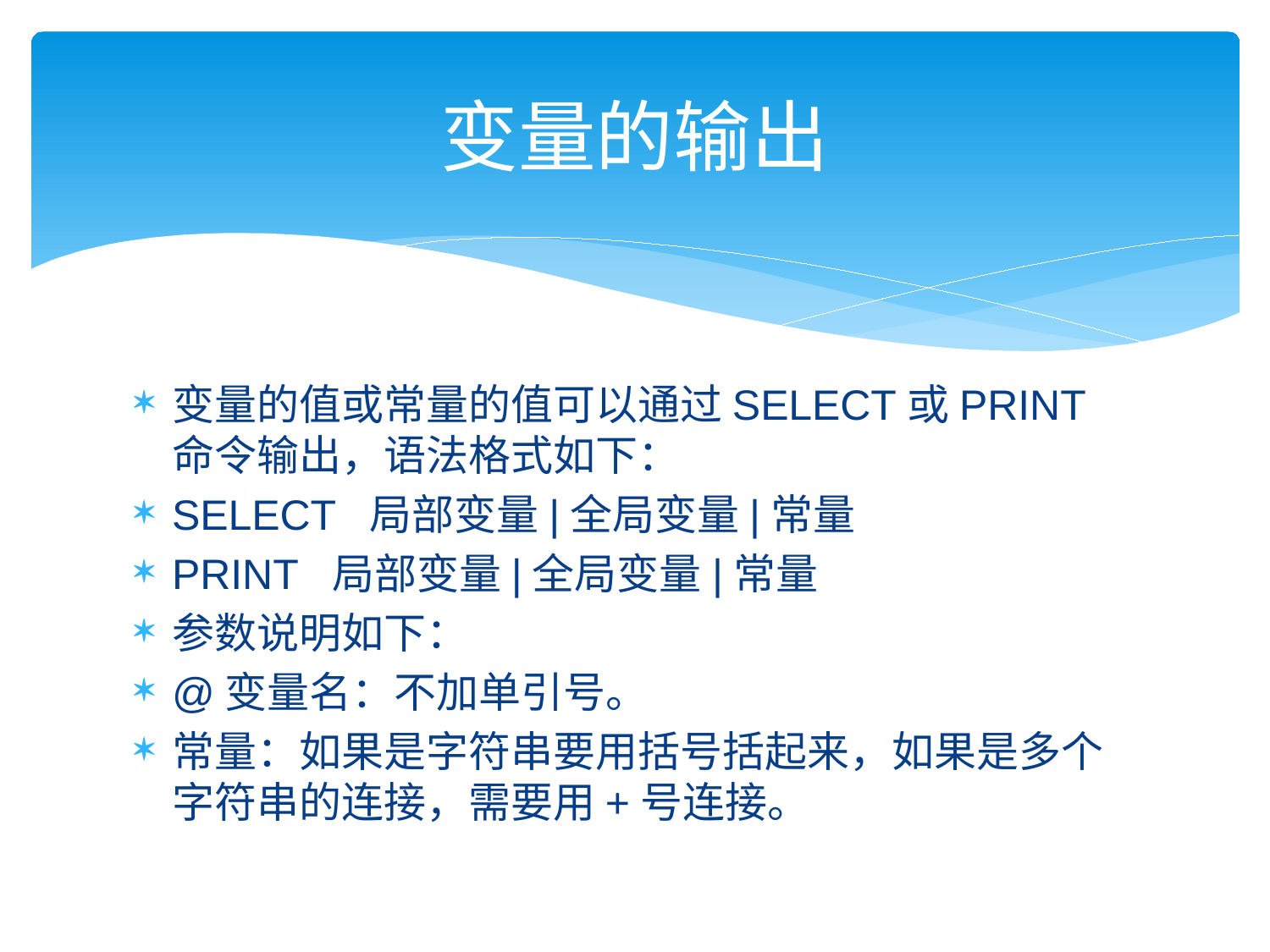

# 变量的输出
变量的值或常量的值可以通过SELECT或PRINT命令输出，语法格式如下：
SELECT  局部变量|全局变量|常量
PRINT  局部变量|全局变量|常量
参数说明如下：
@变量名：不加单引号。
常量：如果是字符串要用括号括起来，如果是多个字符串的连接，需要用+号连接。